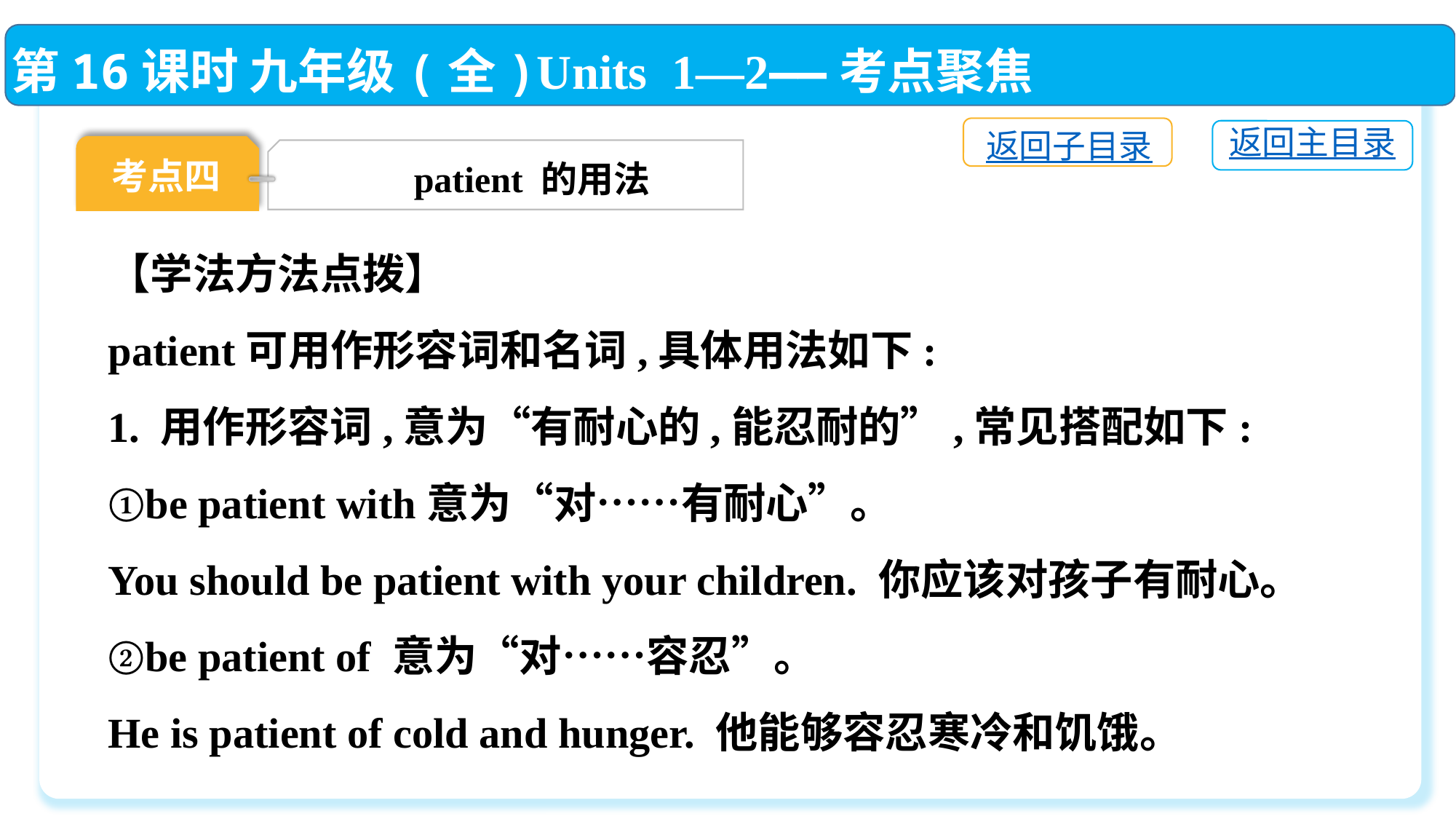

第16课时 九年级(全)Units  1—2——考点聚焦

返回子目录
返回主目录
考点四
patient 的用法

【学法方法点拨】
patient可用作形容词和名词,具体用法如下:
1. 用作形容词,意为“有耐心的,能忍耐的”,常见搭配如下:
①be patient with意为“对……有耐心”。
You should be patient with your children. 你应该对孩子有耐心。
②be patient of 意为“对……容忍”。
He is patient of cold and hunger. 他能够容忍寒冷和饥饿。